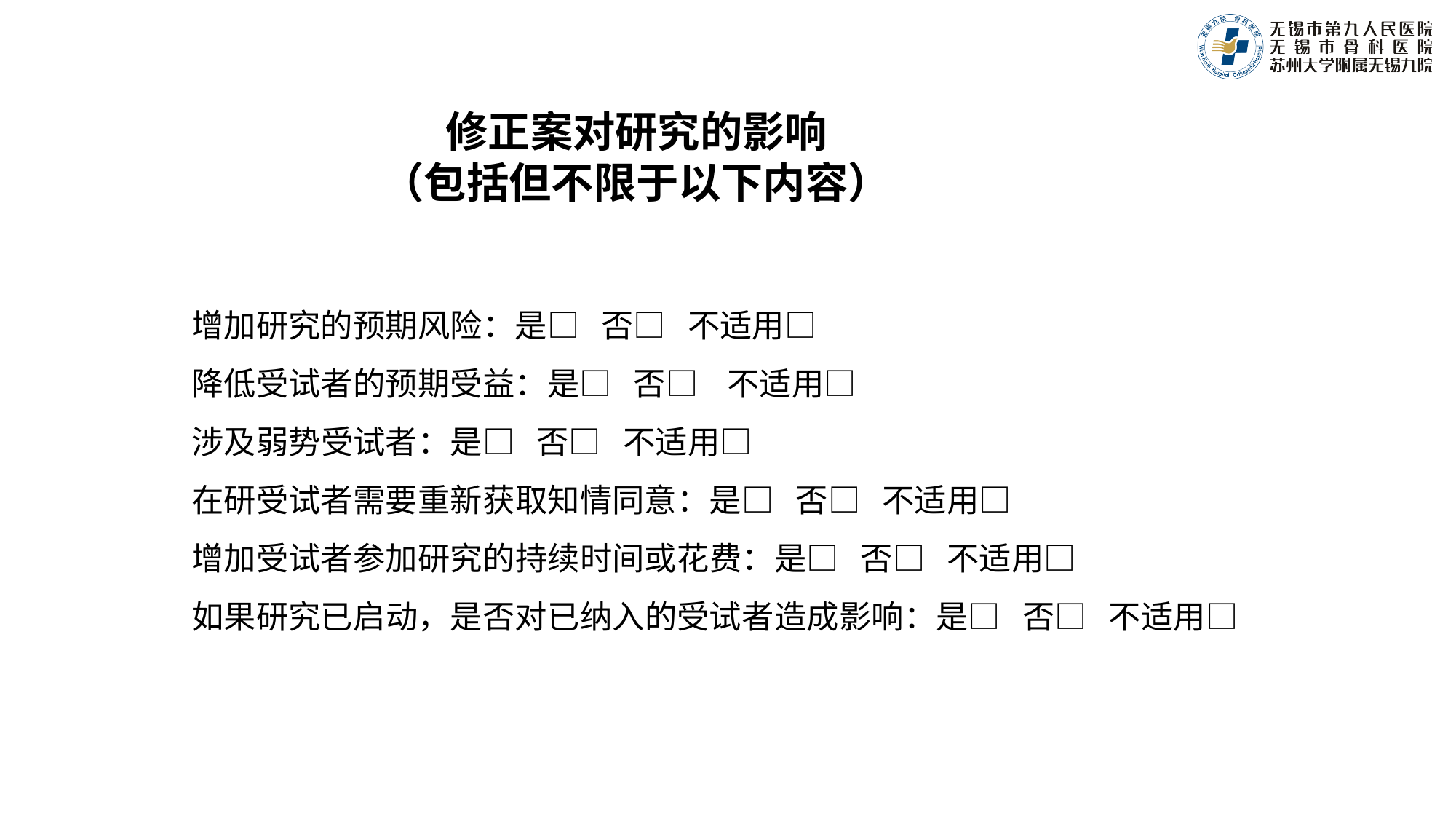

修正案对研究的影响
（包括但不限于以下内容）
增加研究的预期风险：是□   否□   不适用□
降低受试者的预期受益：是□   否□    不适用□
涉及弱势受试者：是□   否□   不适用□
在研受试者需要重新获取知情同意：是□   否□   不适用□
增加受试者参加研究的持续时间或花费：是□   否□   不适用□
如果研究已启动，是否对已纳入的受试者造成影响：是□   否□   不适用□